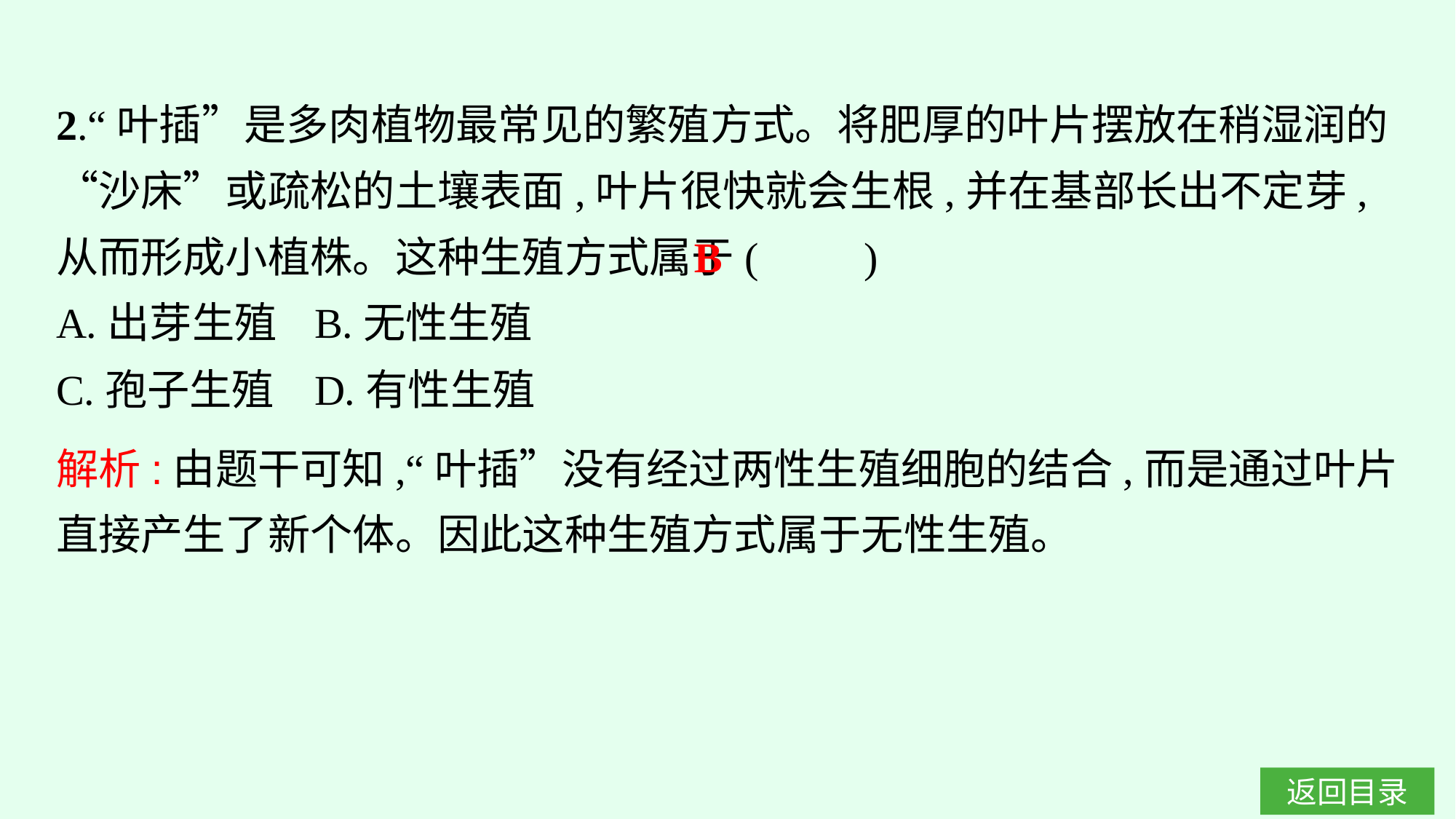

2.“叶插”是多肉植物最常见的繁殖方式。将肥厚的叶片摆放在稍湿润的“沙床”或疏松的土壤表面,叶片很快就会生根,并在基部长出不定芽,从而形成小植株。这种生殖方式属于(　　)
A.出芽生殖	B.无性生殖
C.孢子生殖	D.有性生殖
B
解析:由题干可知,“叶插”没有经过两性生殖细胞的结合,而是通过叶片直接产生了新个体。因此这种生殖方式属于无性生殖。